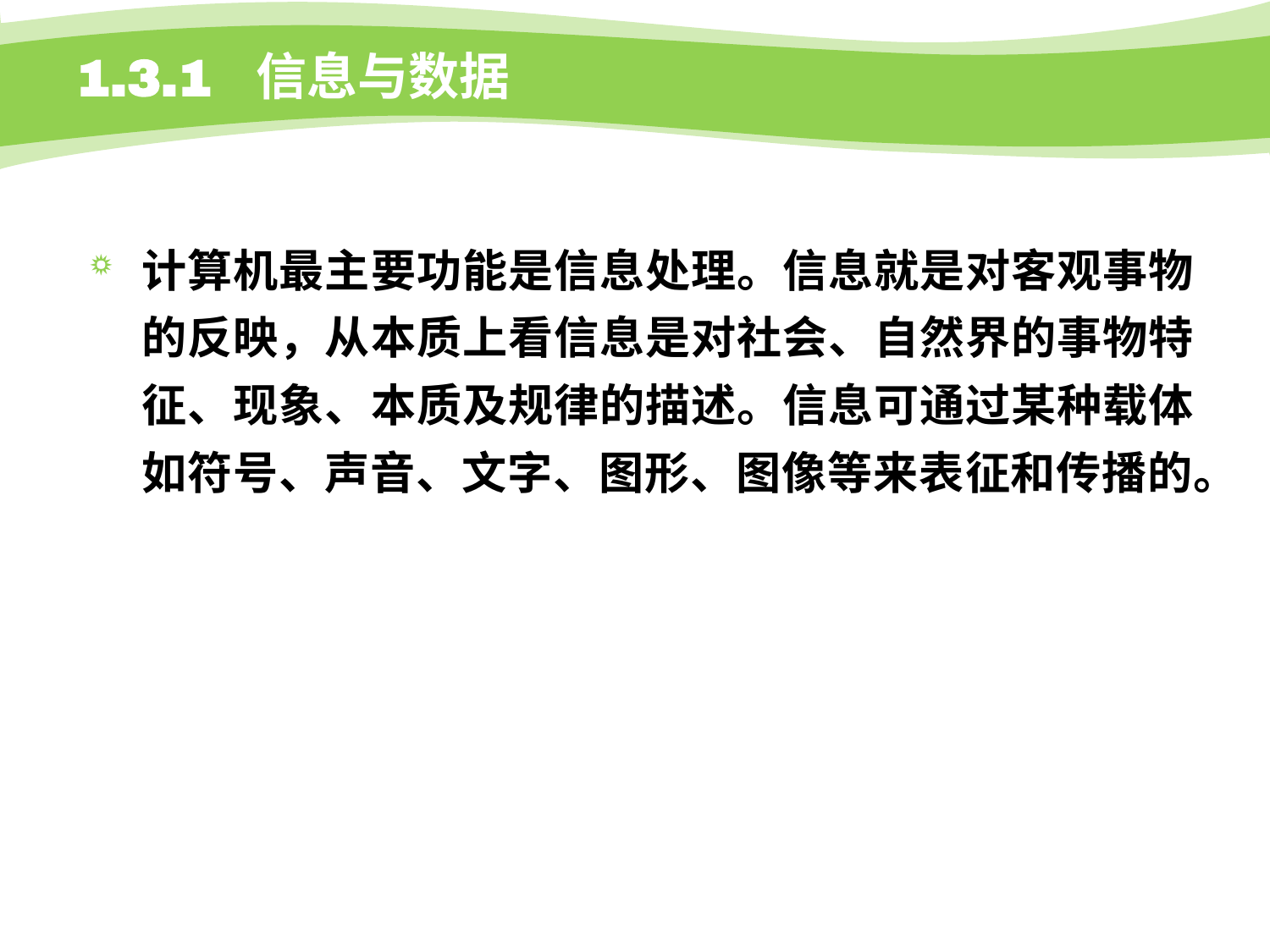

# 1.3.1  信息与数据
计算机最主要功能是信息处理。信息就是对客观事物的反映，从本质上看信息是对社会、自然界的事物特征、现象、本质及规律的描述。信息可通过某种载体如符号、声音、文字、图形、图像等来表征和传播的。